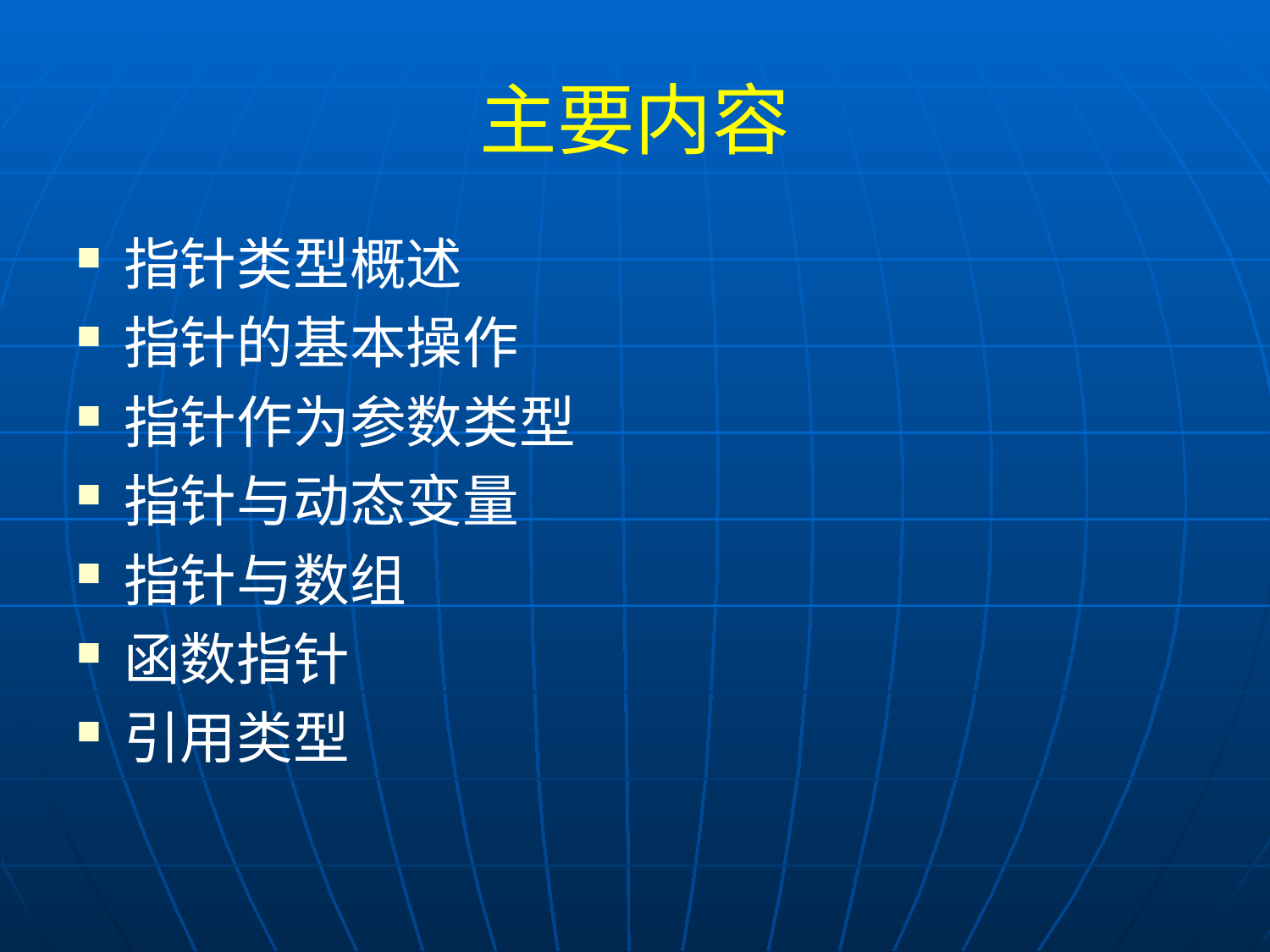

# 主要内容
指针类型概述
指针的基本操作
指针作为参数类型
指针与动态变量
指针与数组
函数指针
引用类型